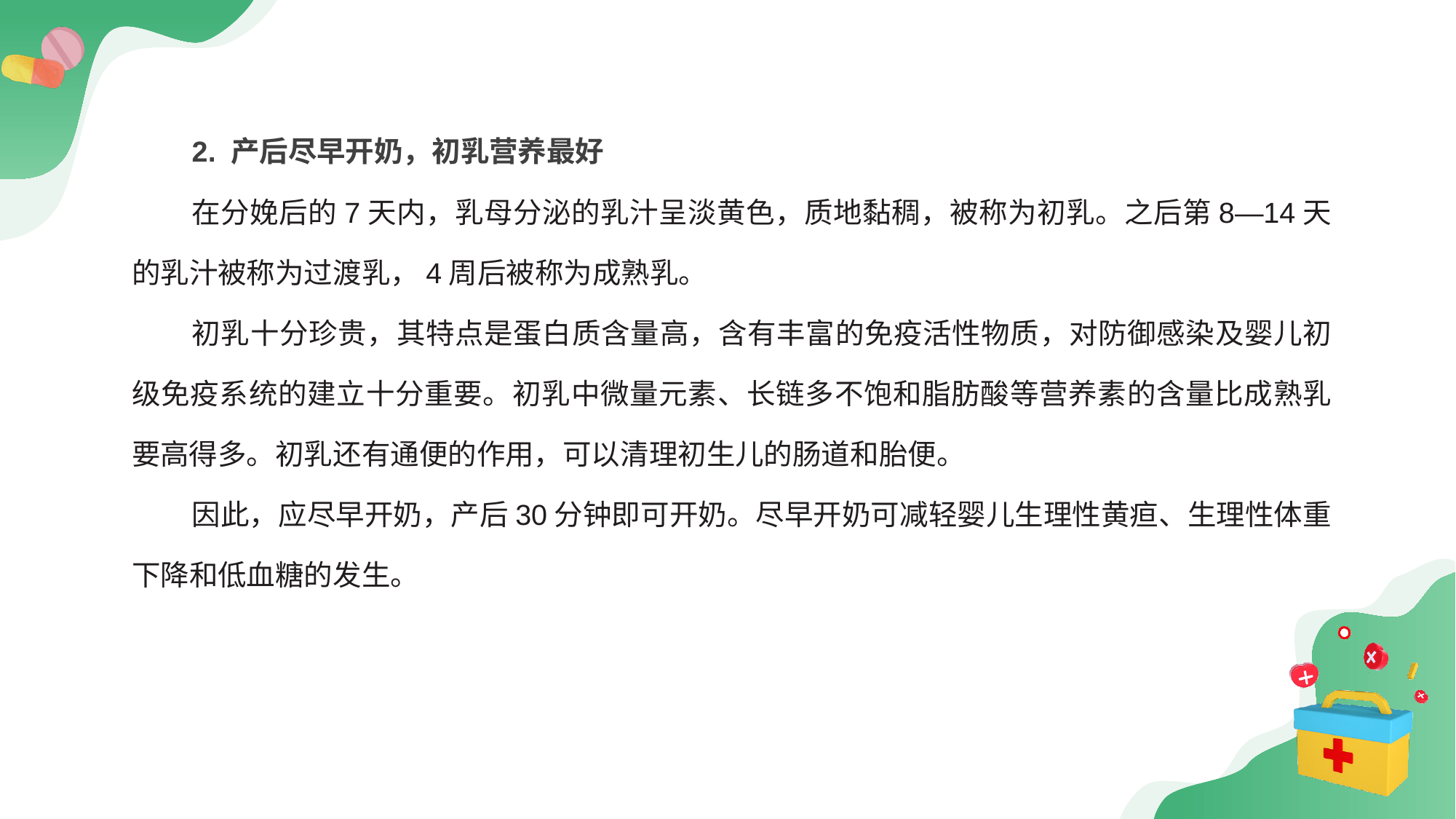

2. 产后尽早开奶，初乳营养最好
在分娩后的7天内，乳母分泌的乳汁呈淡黄色，质地黏稠，被称为初乳。之后第8—14天的乳汁被称为过渡乳，4周后被称为成熟乳。
初乳十分珍贵，其特点是蛋白质含量高，含有丰富的免疫活性物质，对防御感染及婴儿初级免疫系统的建立十分重要。初乳中微量元素、长链多不饱和脂肪酸等营养素的含量比成熟乳要高得多。初乳还有通便的作用，可以清理初生儿的肠道和胎便。
因此，应尽早开奶，产后30分钟即可开奶。尽早开奶可减轻婴儿生理性黄疸、生理性体重下降和低血糖的发生。